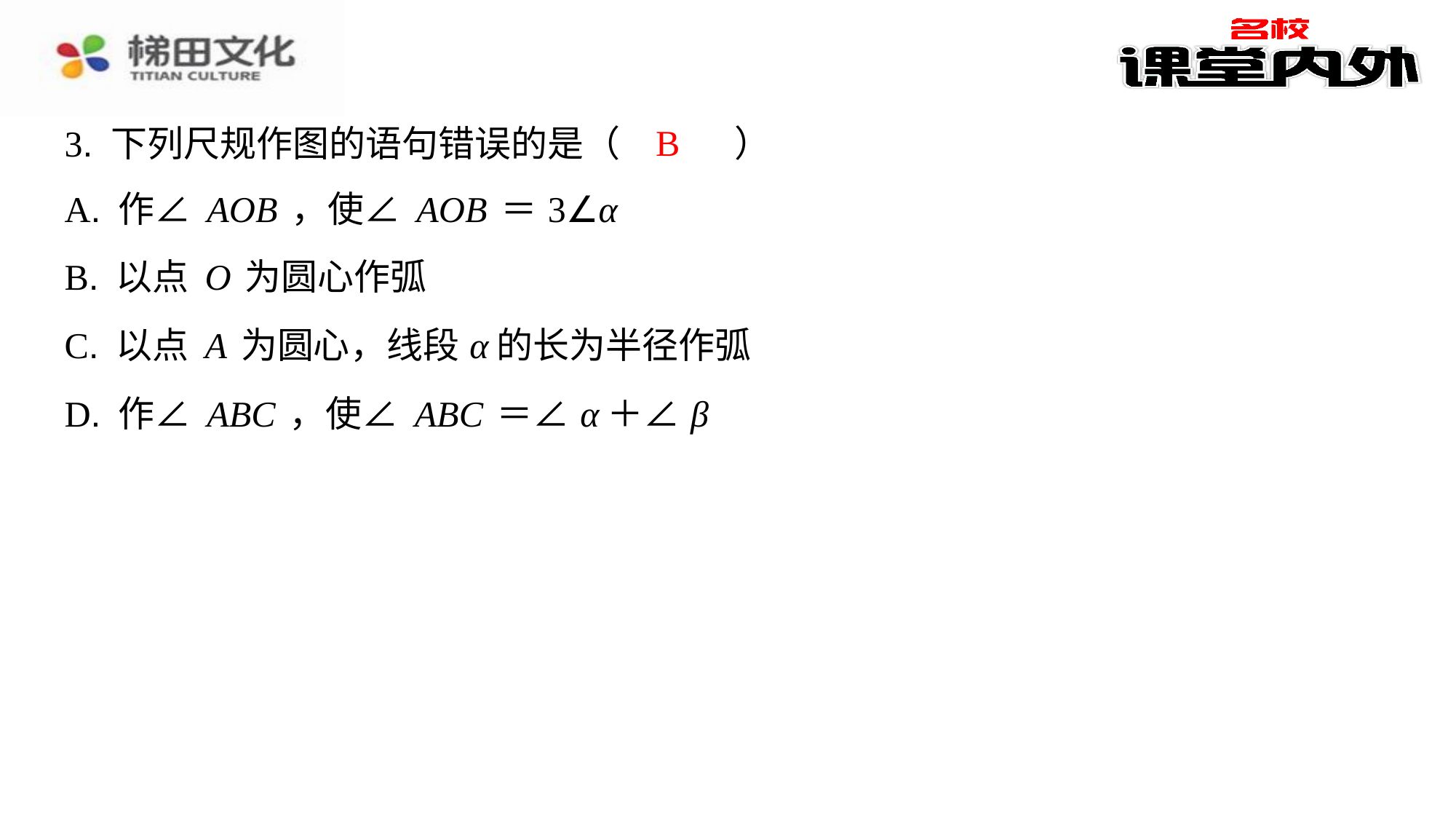

B
3. 下列尺规作图的语句错误的是（　B　）
| A. 作∠AOB，使∠AOB＝3∠α |
| --- |
| B. 以点O为圆心作弧 |
| C. 以点A为圆心，线段α的长为半径作弧 |
| D. 作∠ABC，使∠ABC＝∠α＋∠β |